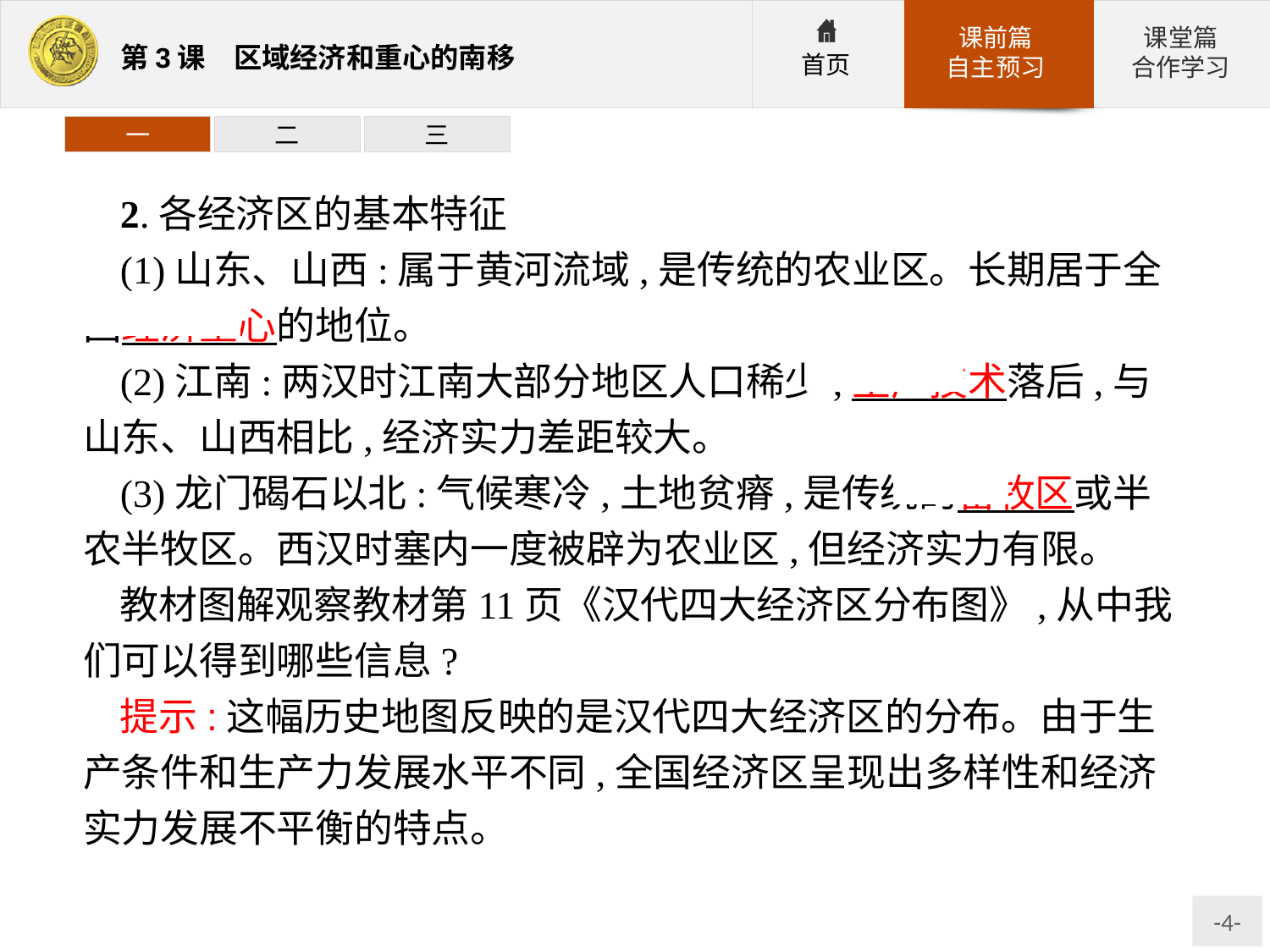

一
二
三
2.各经济区的基本特征
(1)山东、山西:属于黄河流域,是传统的农业区。长期居于全国经济重心的地位。
(2)江南:两汉时江南大部分地区人口稀少,生产技术落后,与山东、山西相比,经济实力差距较大。
(3)龙门碣石以北:气候寒冷,土地贫瘠,是传统的畜牧区或半农半牧区。西汉时塞内一度被辟为农业区,但经济实力有限。
教材图解观察教材第11页《汉代四大经济区分布图》,从中我们可以得到哪些信息?
提示:这幅历史地图反映的是汉代四大经济区的分布。由于生产条件和生产力发展水平不同,全国经济区呈现出多样性和经济实力发展不平衡的特点。